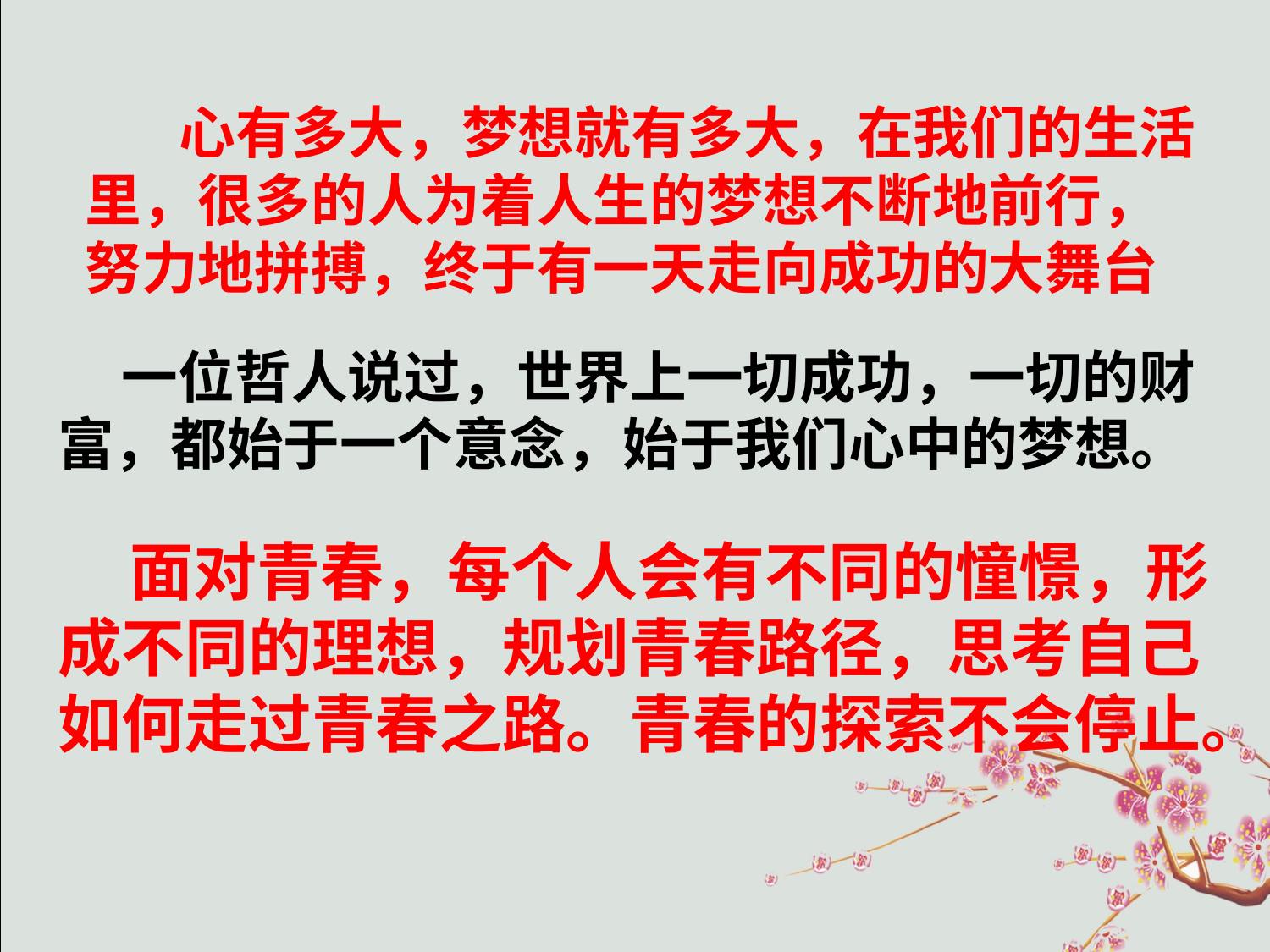

心有多大，梦想就有多大，在我们的生活里，很多的人为着人生的梦想不断地前行，努力地拼搏，终于有一天走向成功的大舞台
    一位哲人说过，世界上一切成功，一切的财富，都始于一个意念，始于我们心中的梦想。
    面对青春，每个人会有不同的憧憬，形成不同的理想，规划青春路径，思考自己如何走过青春之路。青春的探索不会停止。